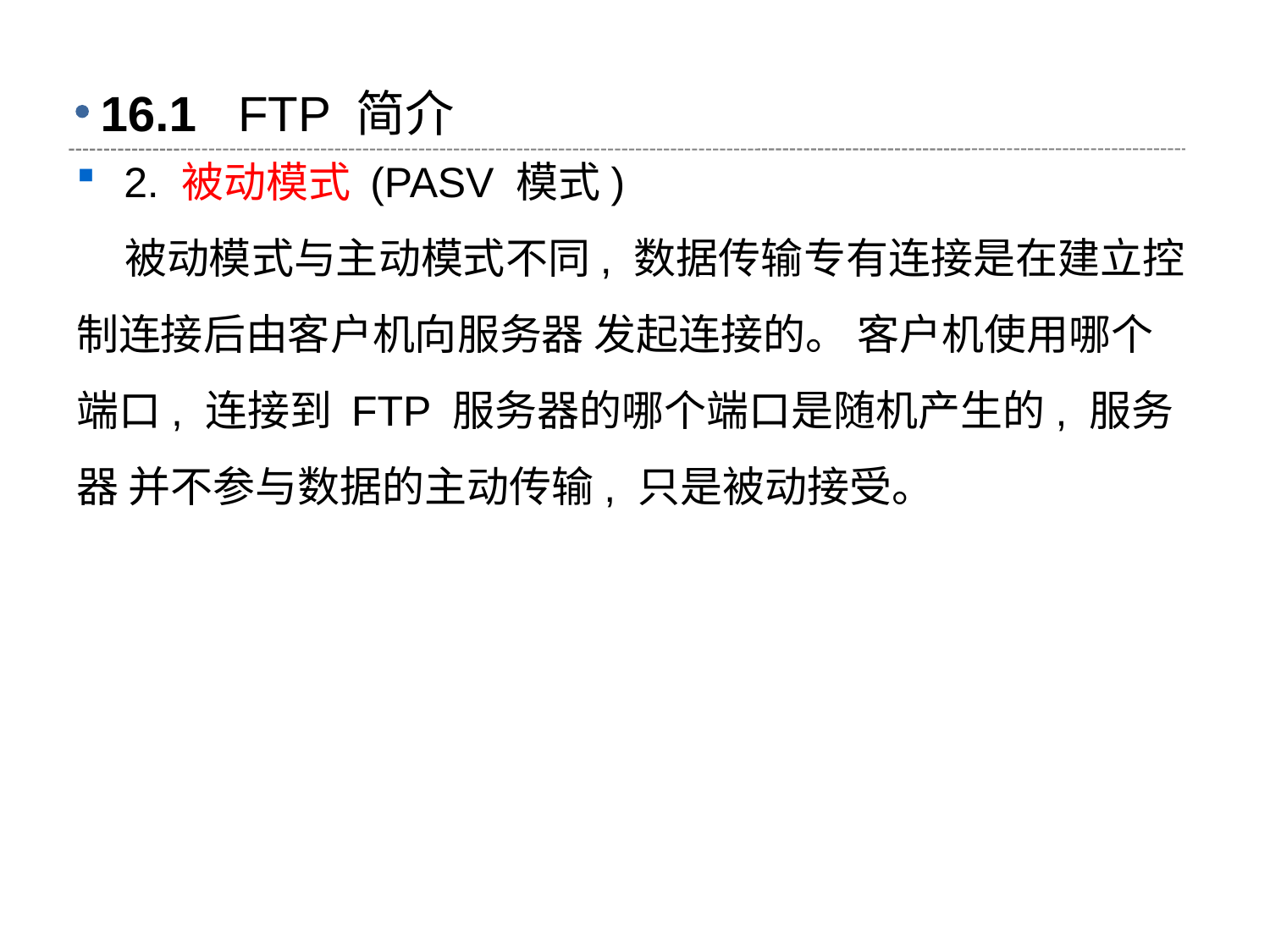

# 16.1   FTP 简介

2. 被动模式 (PASV 模式)
    被动模式与主动模式不同, 数据传输专有连接是在建立控制连接后由客户机向服务器 发起连接的。 客户机使用哪个端口, 连接到 FTP 服务器的哪个端口是随机产生的, 服务器 并不参与数据的主动传输, 只是被动接受。